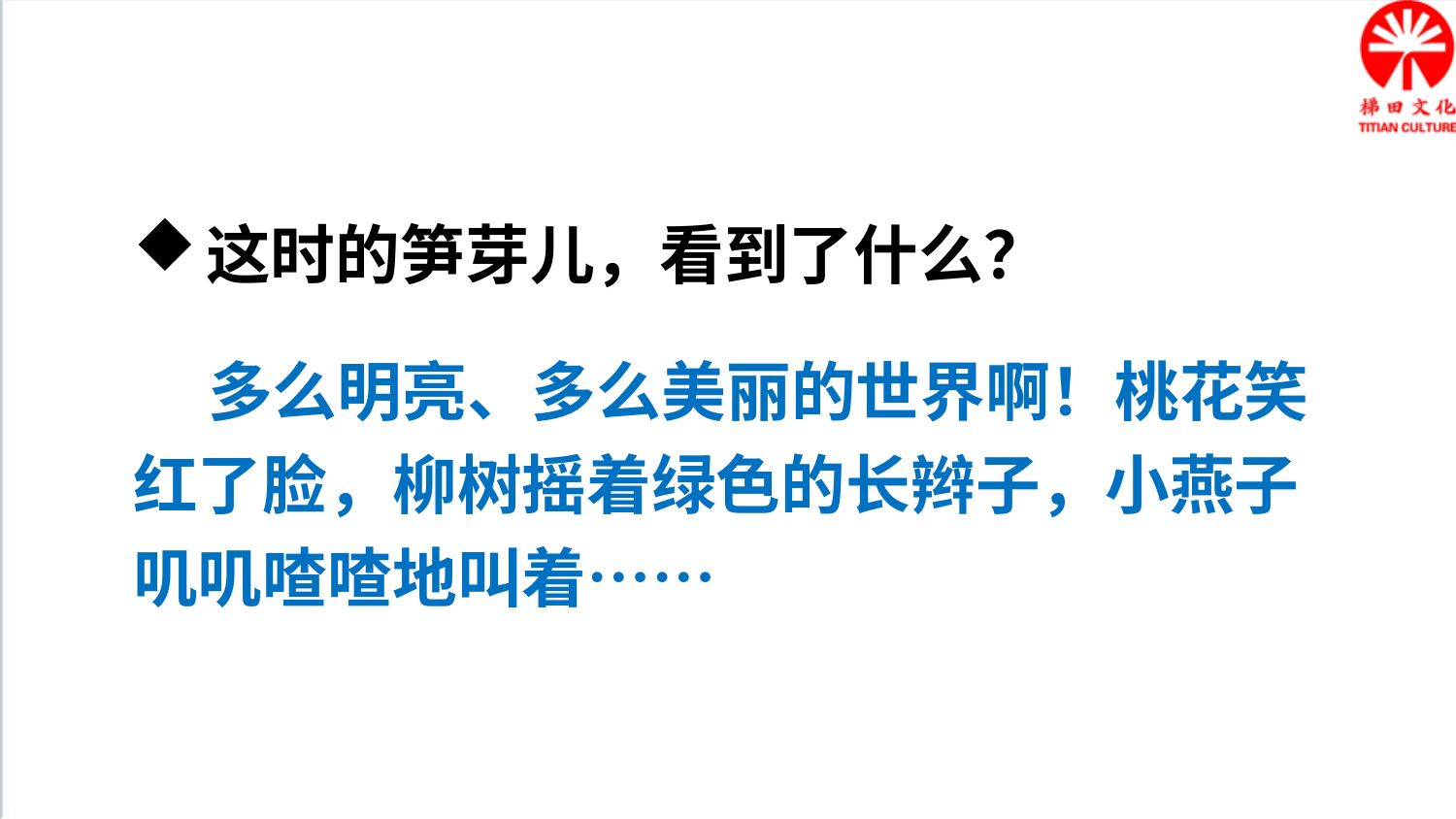

这时的笋芽儿，看到了什么？
    多么明亮、多么美丽的世界啊！桃花笑红了脸，柳树摇着绿色的长辫子，小燕子叽叽喳喳地叫着……